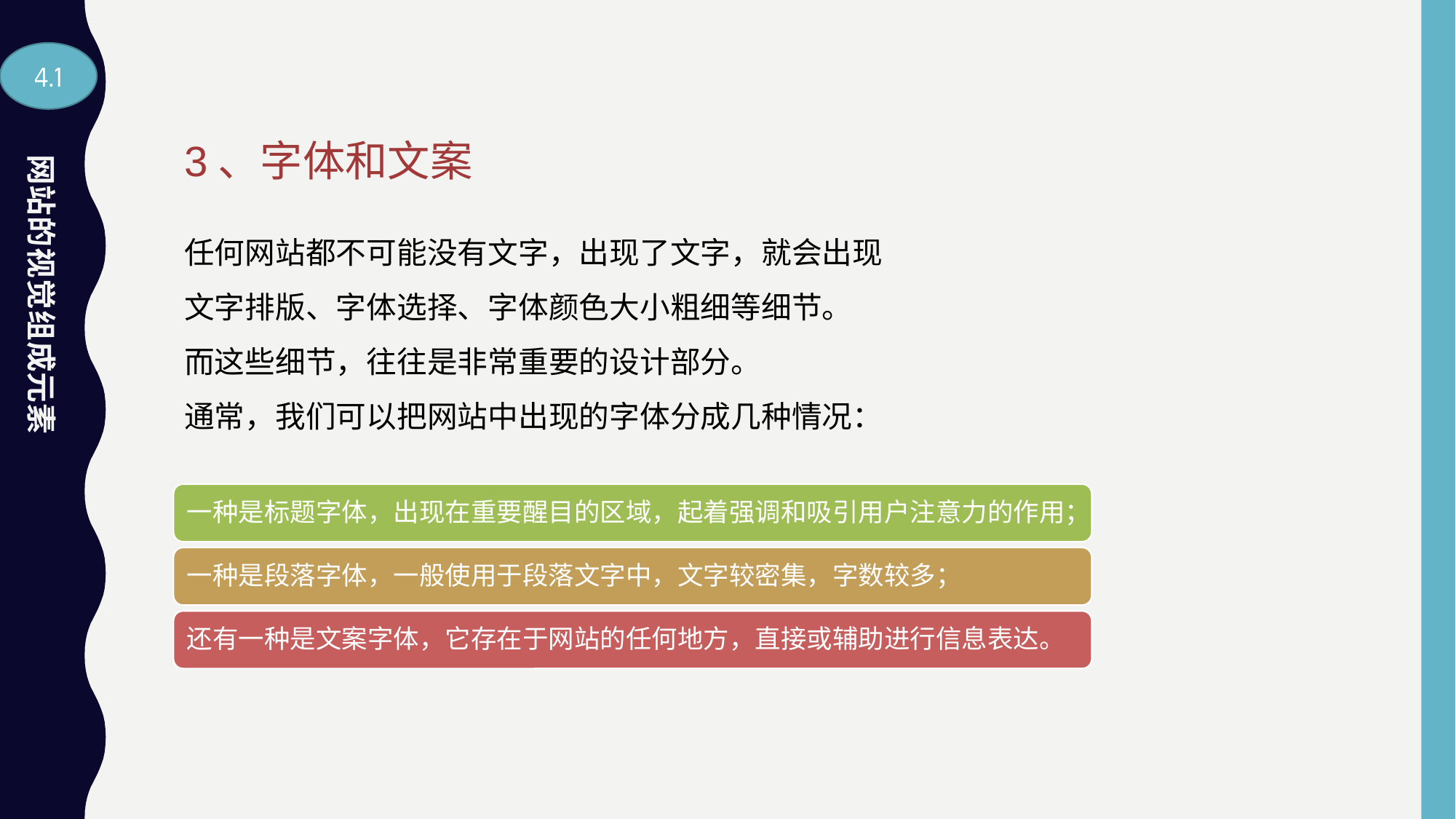

4.1
3、字体和文案
网站的视觉组成元素
任何网站都不可能没有文字，出现了文字，就会出现文字排版、字体选择、字体颜色大小粗细等细节。
而这些细节，往往是非常重要的设计部分。
通常，我们可以把网站中出现的字体分成几种情况：
一种是标题字体，出现在重要醒目的区域，起着强调和吸引用户注意力的作用；
一种是段落字体，一般使用于段落文字中，文字较密集，字数较多；
还有一种是文案字体，它存在于网站的任何地方，直接或辅助进行信息表达。